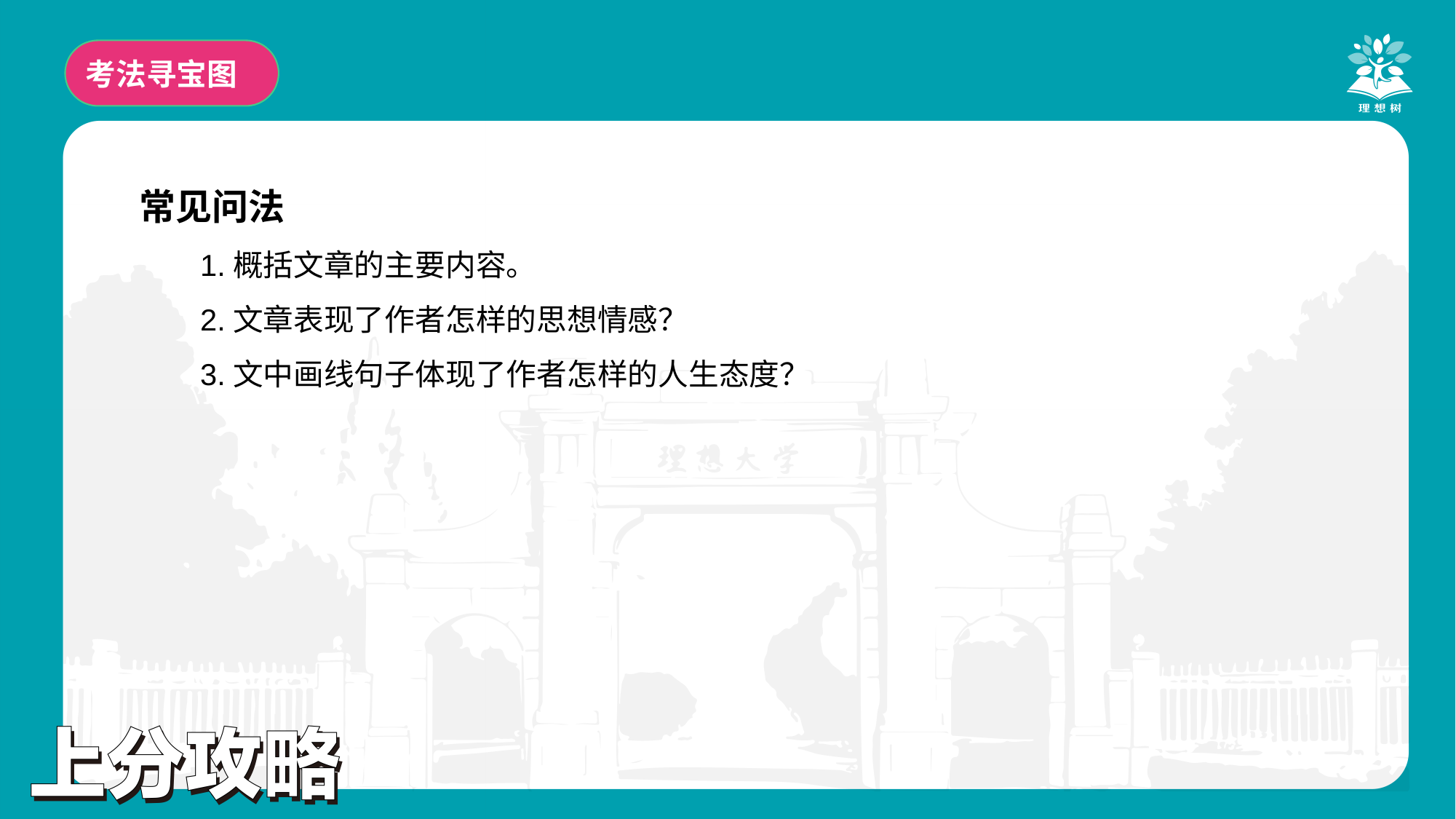

考法寻宝图
常见问法
1.概括文章的主要内容。
2.文章表现了作者怎样的思想情感？
3.文中画线句子体现了作者怎样的人生态度？